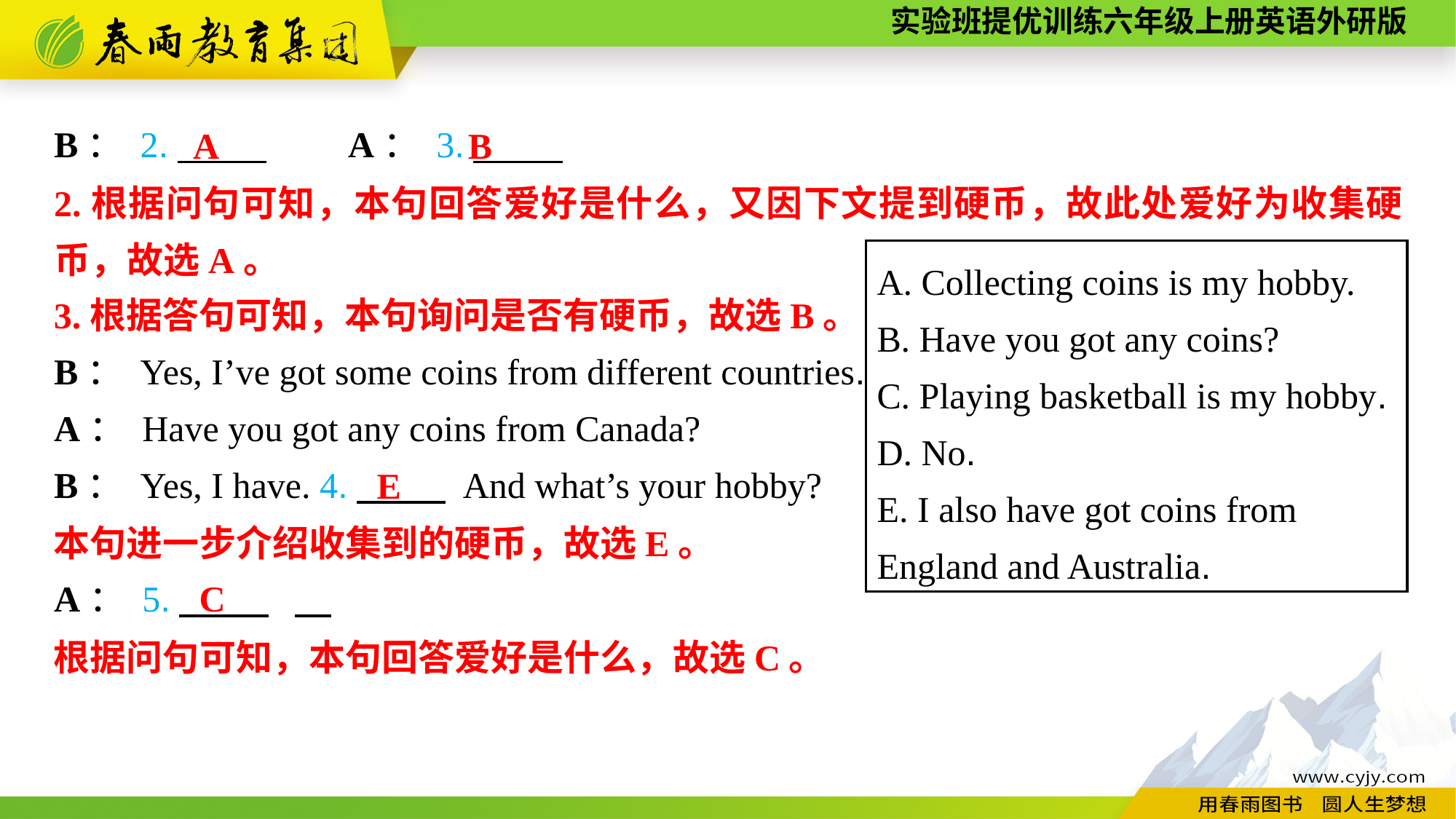

B： 2.　  　　　A： 3.　　  .

B： Yes, I’ve got some coins from different countries.
A： Have you got any coins from Canada?.
B： Yes, I have. 4.　　   And what’s your hobby?

A： 5.　　  .
A
B
2.根据问句可知，本句回答爱好是什么，又因下文提到硬币，故此处爱好为收集硬币，故选A。
A. Collecting coins is my hobby.
B. Have you got any coins?
C. Playing basketball is my hobby.
D. No.
E. I also have got coins from
England and Australia.
3.根据答句可知，本句询问是否有硬币，故选B。
E
本句进一步介绍收集到的硬币，故选E。
C
根据问句可知，本句回答爱好是什么，故选C。